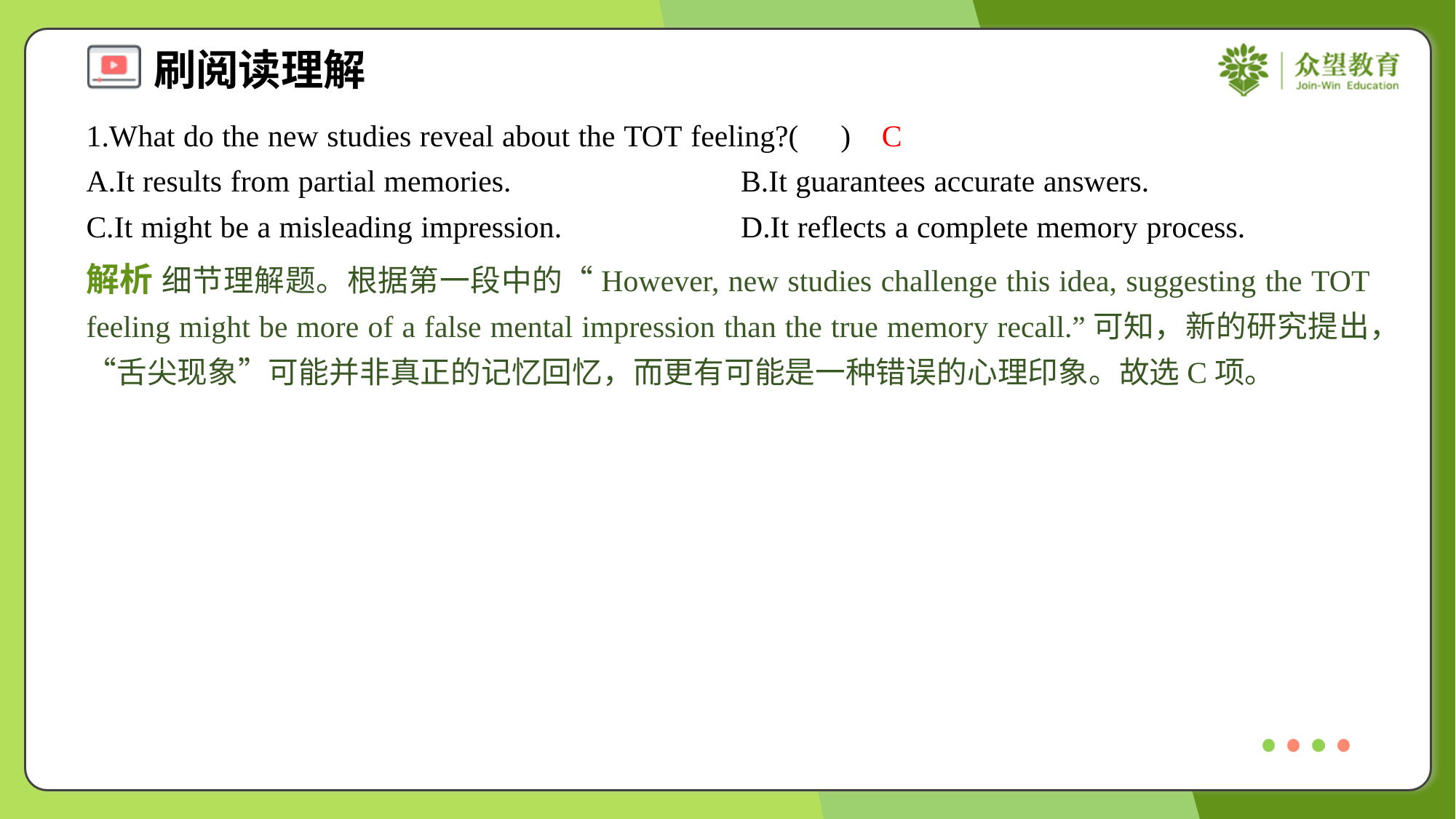

1.What do the new studies reveal about the TOT feeling?(     )
C
A.It results from partial memories.	B.It guarantees accurate answers.
C.It might be a misleading impression.	D.It reflects a complete memory process.
解析 细节理解题。根据第一段中的“However, new studies challenge this idea, suggesting the TOT feeling might be more of a false mental impression than the true memory recall.”可知，新的研究提出，“舌尖现象”可能并非真正的记忆回忆，而更有可能是一种错误的心理印象。故选C项。